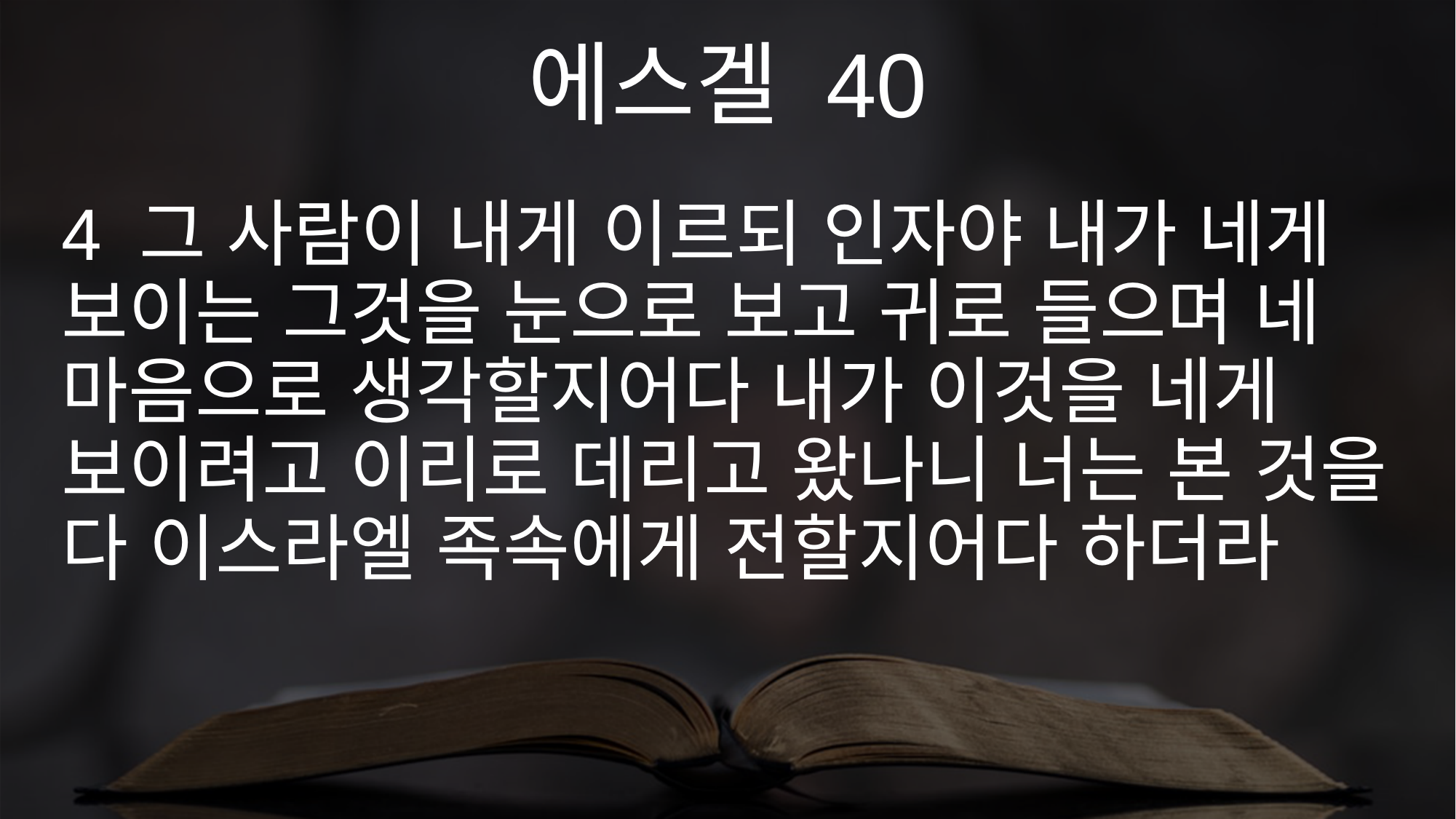

에스겔 40
4 그 사람이 내게 이르되 인자야 내가 네게 보이는 그것을 눈으로 보고 귀로 들으며 네 마음으로 생각할지어다 내가 이것을 네게 보이려고 이리로 데리고 왔나니 너는 본 것을 다 이스라엘 족속에게 전할지어다 하더라